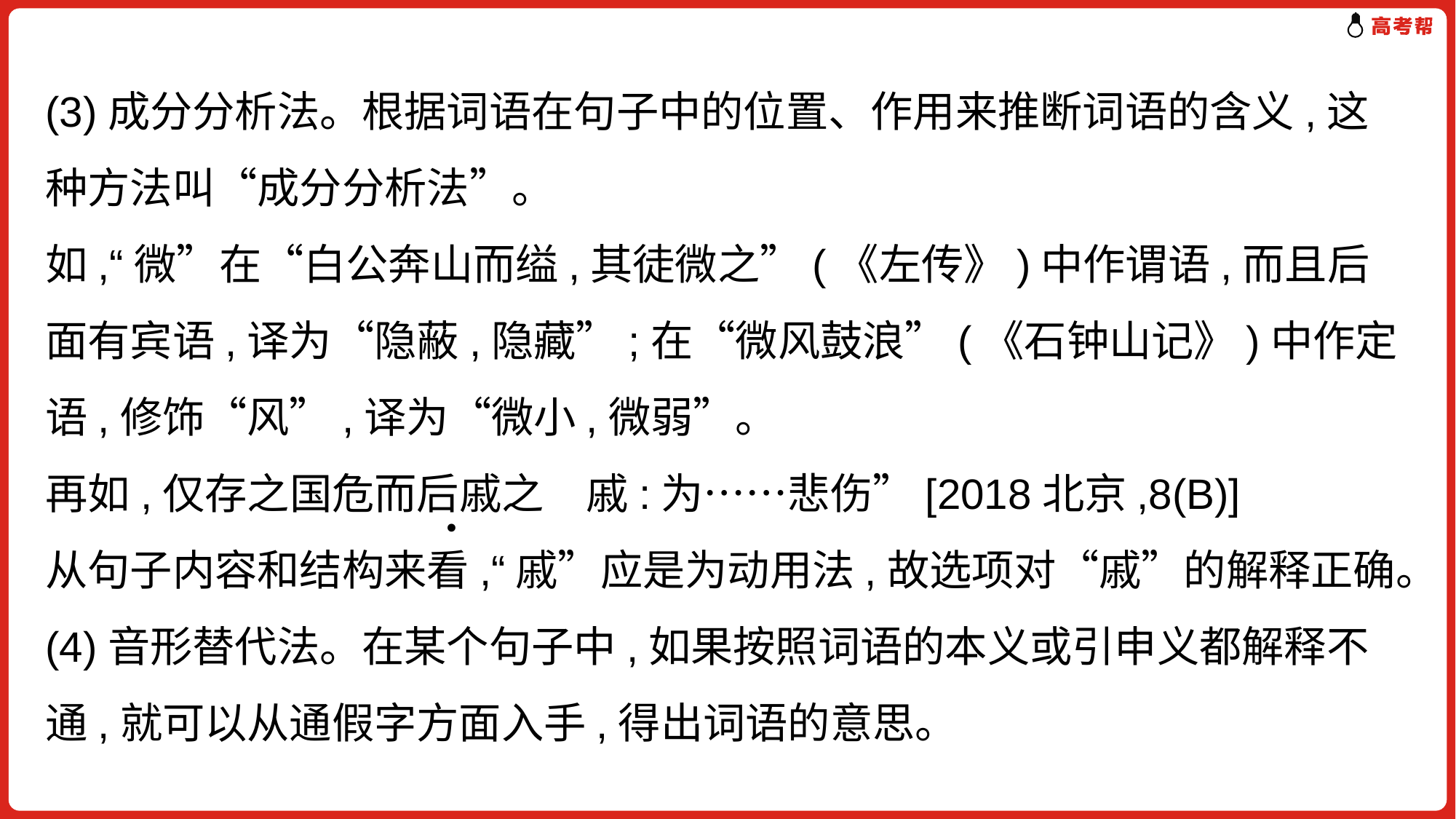

(3)成分分析法。根据词语在句子中的位置、作用来推断词语的含义,这种方法叫“成分分析法”。
如,“微”在“白公奔山而缢,其徒微之”(《左传》)中作谓语,而且后面有宾语,译为“隐蔽,隐藏”;在“微风鼓浪”(《石钟山记》)中作定语,修饰“风”,译为“微小,微弱”。
再如,仅存之国危而后戚之　戚:为……悲伤”[2018北京,8(B)]
从句子内容和结构来看,“戚”应是为动用法,故选项对“戚”的解释正确。
(4)音形替代法。在某个句子中,如果按照词语的本义或引申义都解释不通,就可以从通假字方面入手,得出词语的意思。
.